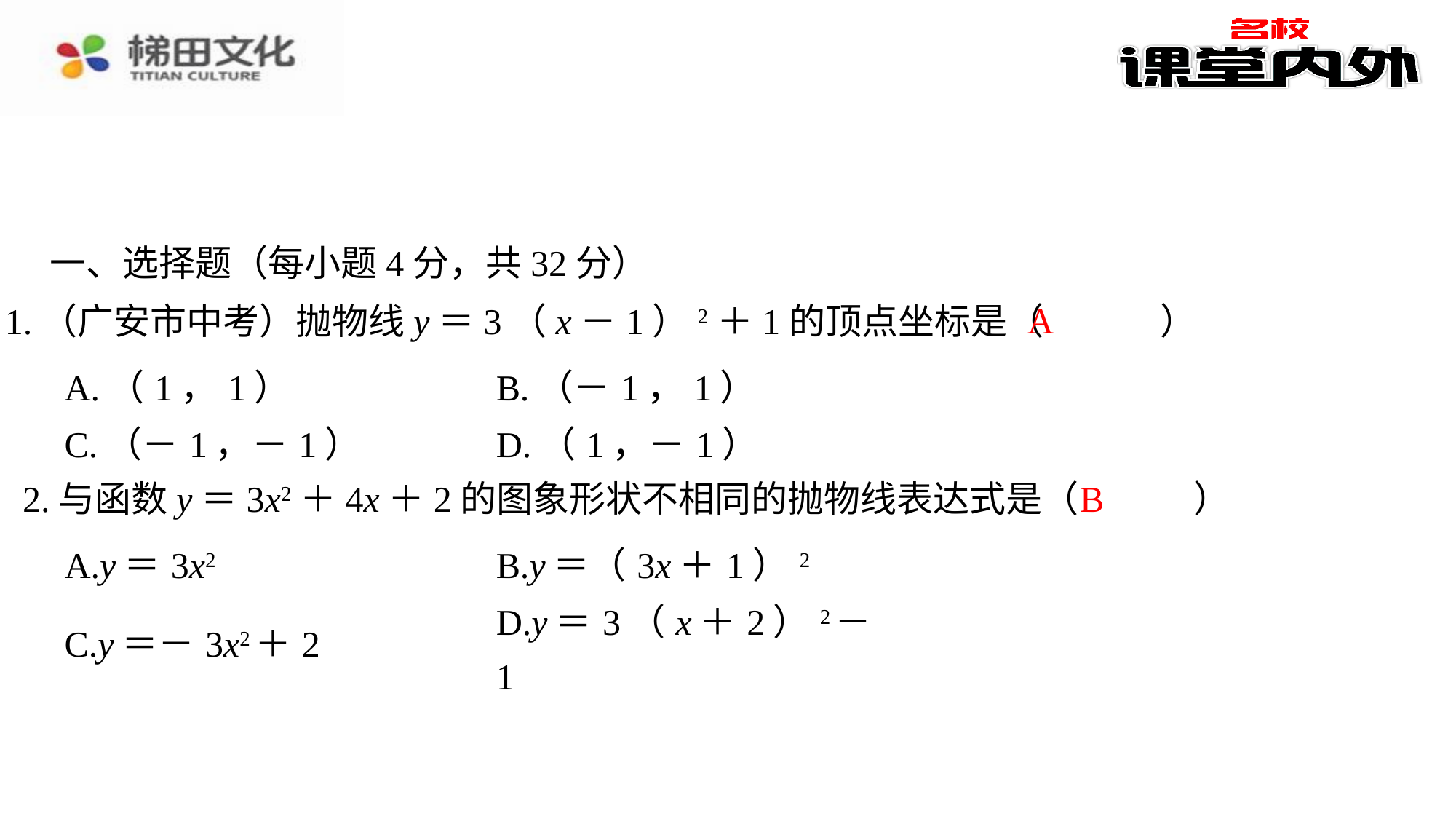

一、选择题（每小题4分，共32分）
A
1.（广安市中考）抛物线y＝3（x－1）2＋1的顶点坐标是（　A　）
| A.（1，1） | B.（－1，1） |
| --- | --- |
| C.（－1，－1） | D.（1，－1） |
B
2.与函数y＝3x2＋4x＋2的图象形状不相同的抛物线表达式是（　B　）
| A.y＝3x2 | B.y＝（3x＋1）2 |
| --- | --- |
| C.y＝－3x2＋2 | D.y＝3（x＋2）2－1 |